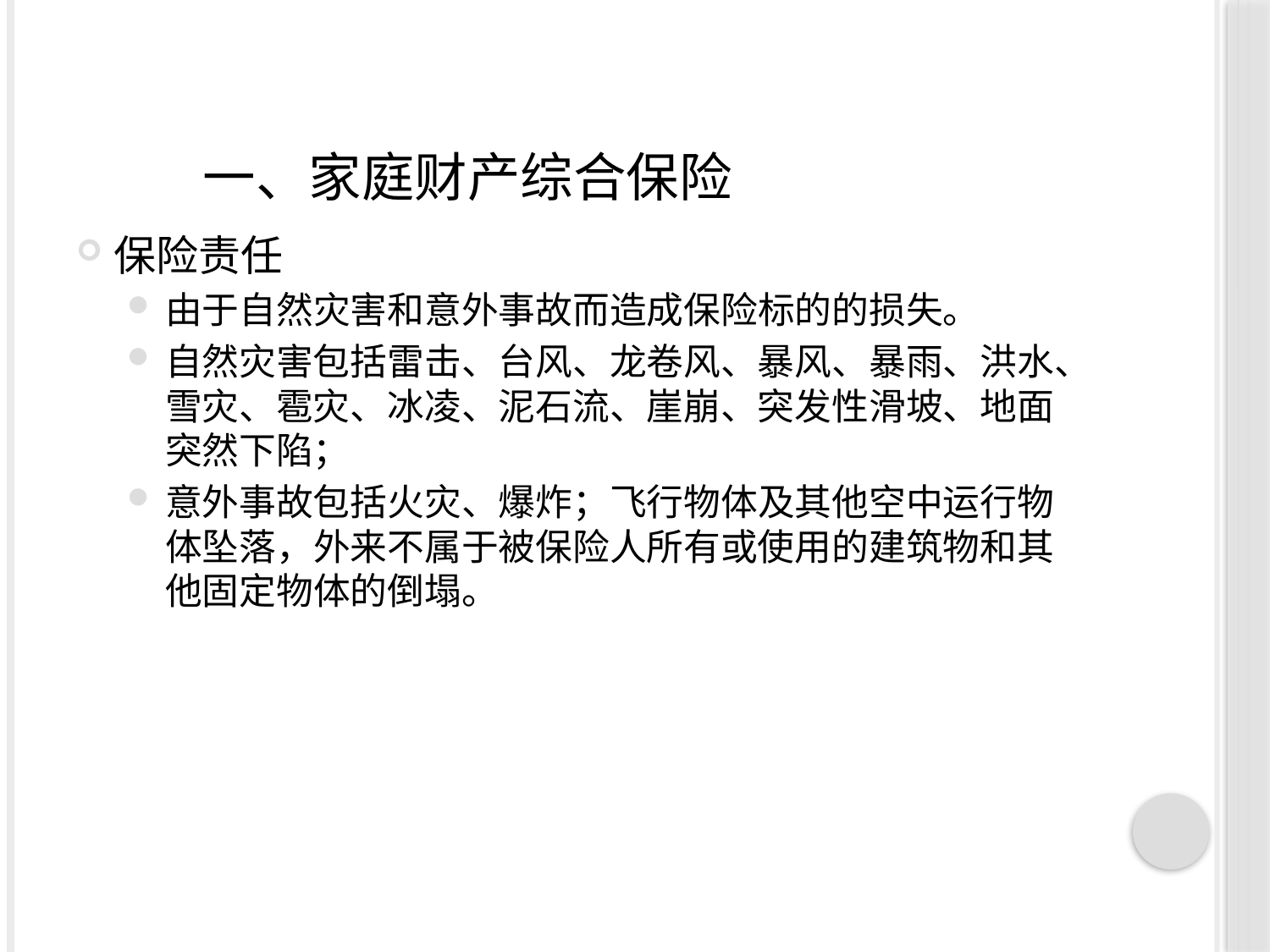

# 一、家庭财产综合保险
保险责任
由于自然灾害和意外事故而造成保险标的的损失。
自然灾害包括雷击、台风、龙卷风、暴风、暴雨、洪水、雪灾、雹灾、冰凌、泥石流、崖崩、突发性滑坡、地面突然下陷；
意外事故包括火灾、爆炸；飞行物体及其他空中运行物体坠落，外来不属于被保险人所有或使用的建筑物和其他固定物体的倒塌。